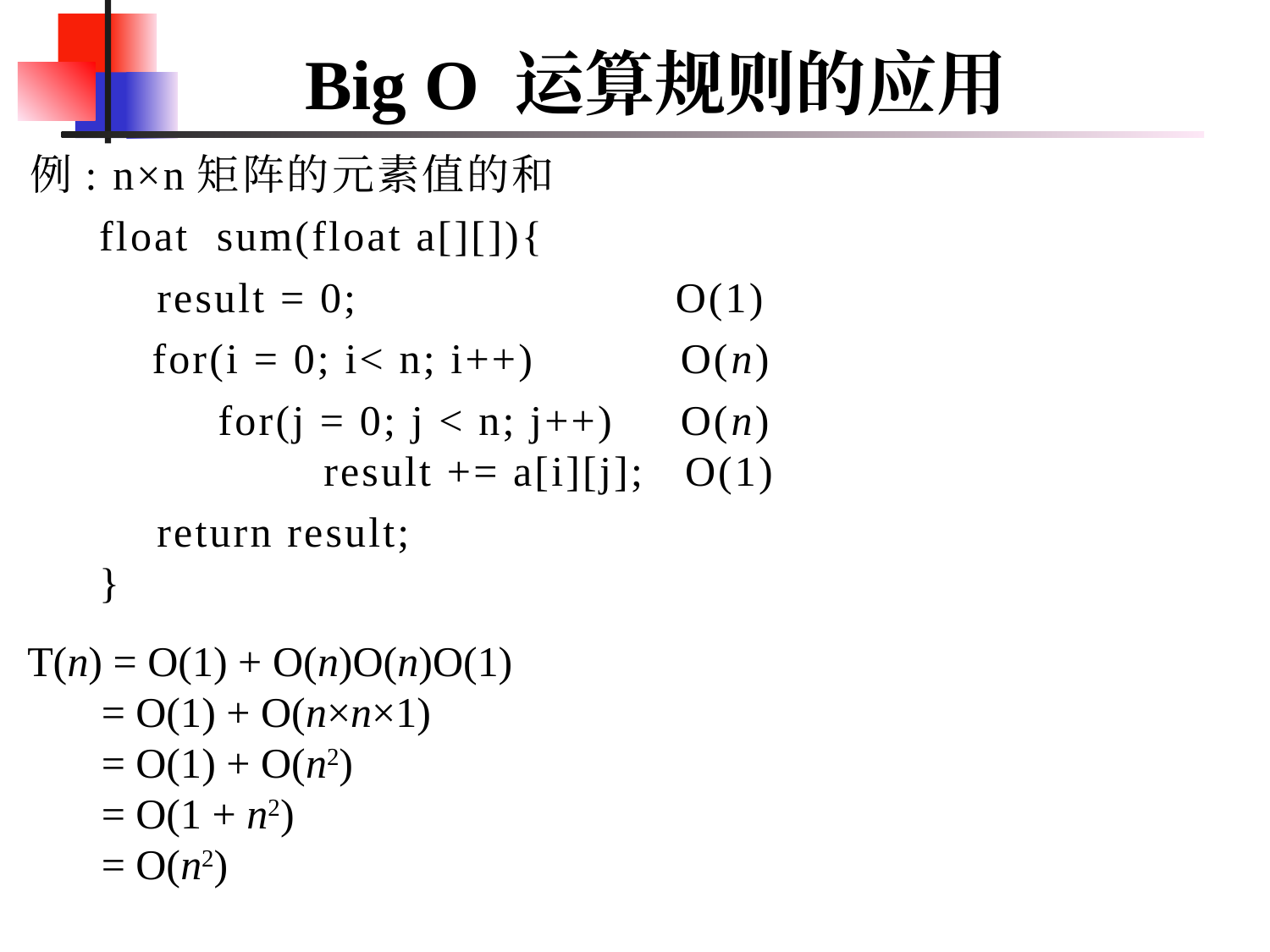

# Big O 运算规则的应用
例: n×n矩阵的元素值的和
float  sum(float a[][]){
	result = 0;                        O(1)
    for(i = 0; i< n; i++)           O(n)
         for(j = 0; j < n; j++)     O(n)
		   result += a[i][j];   O(1)
	return result;
}
T(n) = O(1) + O(n)O(n)O(1)
       = O(1) + O(n×n×1)
       = O(1) + O(n2)
       = O(1 + n2)
       = O(n2)